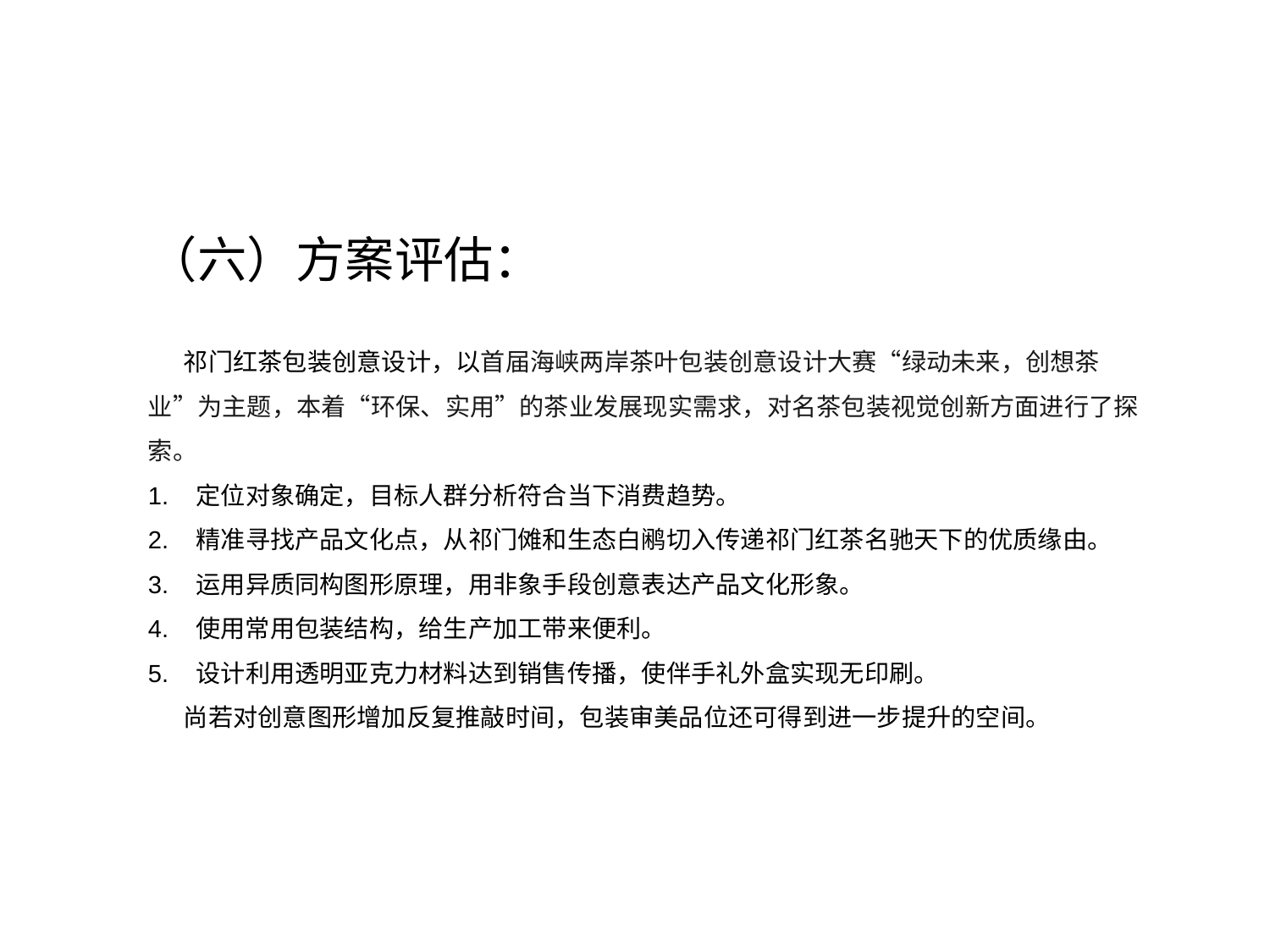

（六）方案评估：

祁门红茶包装创意设计，以首届海峡两岸茶叶包装创意设计大赛“绿动未来，创想茶业”为主题，本着“环保、实用”的茶业发展现实需求，对名茶包装视觉创新方面进行了探索。
定位对象确定，目标人群分析符合当下消费趋势。
精准寻找产品文化点，从祁门傩和生态白鹇切入传递祁门红茶名驰天下的优质缘由。
运用异质同构图形原理，用非象手段创意表达产品文化形象。
使用常用包装结构，给生产加工带来便利。
设计利用透明亚克力材料达到销售传播，使伴手礼外盒实现无印刷。
尚若对创意图形增加反复推敲时间，包装审美品位还可得到进一步提升的空间。